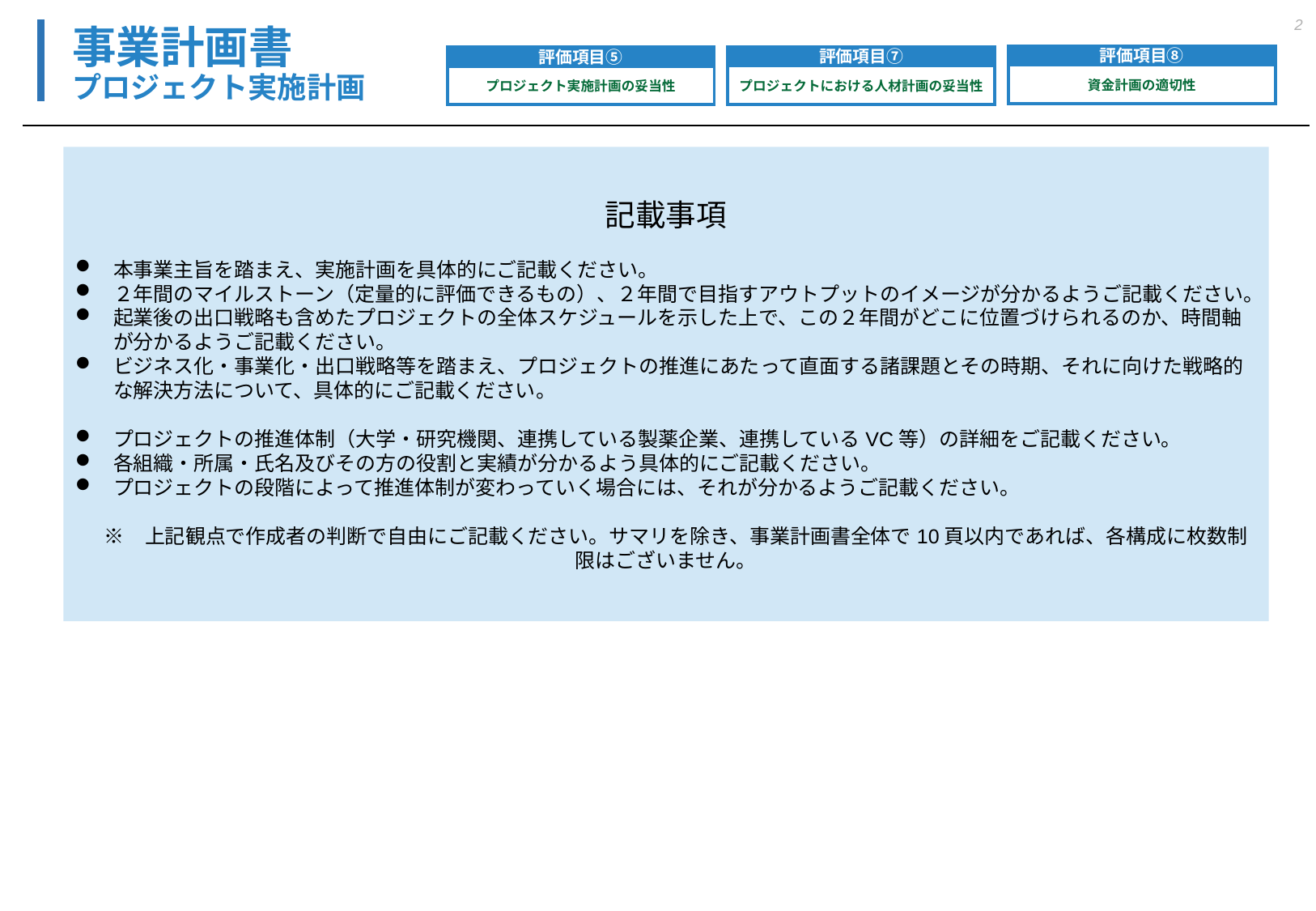

2
# 事業計画書 プロジェクト実施計画
評価項目⑧
資金計画の適切性
評価項目⑦
プロジェクトにおける人材計画の妥当性
評価項目⑤
プロジェクト実施計画の妥当性
記載事項

本事業主旨を踏まえ、実施計画を具体的にご記載ください。
２年間のマイルストーン（定量的に評価できるもの）、２年間で目指すアウトプットのイメージが分かるようご記載ください。
起業後の出口戦略も含めたプロジェクトの全体スケジュールを示した上で、この２年間がどこに位置づけられるのか、時間軸が分かるようご記載ください。
ビジネス化・事業化・出口戦略等を踏まえ、プロジェクトの推進にあたって直面する諸課題とその時期、それに向けた戦略的な解決方法について、具体的にご記載ください。

プロジェクトの推進体制（大学・研究機関、連携している製薬企業、連携しているVC等）の詳細をご記載ください。
各組織・所属・氏名及びその方の役割と実績が分かるよう具体的にご記載ください。
プロジェクトの段階によって推進体制が変わっていく場合には、それが分かるようご記載ください。

　※　上記観点で作成者の判断で自由にご記載ください。サマリを除き、事業計画書全体で10頁以内であれば、各構成に枚数制限はございません。